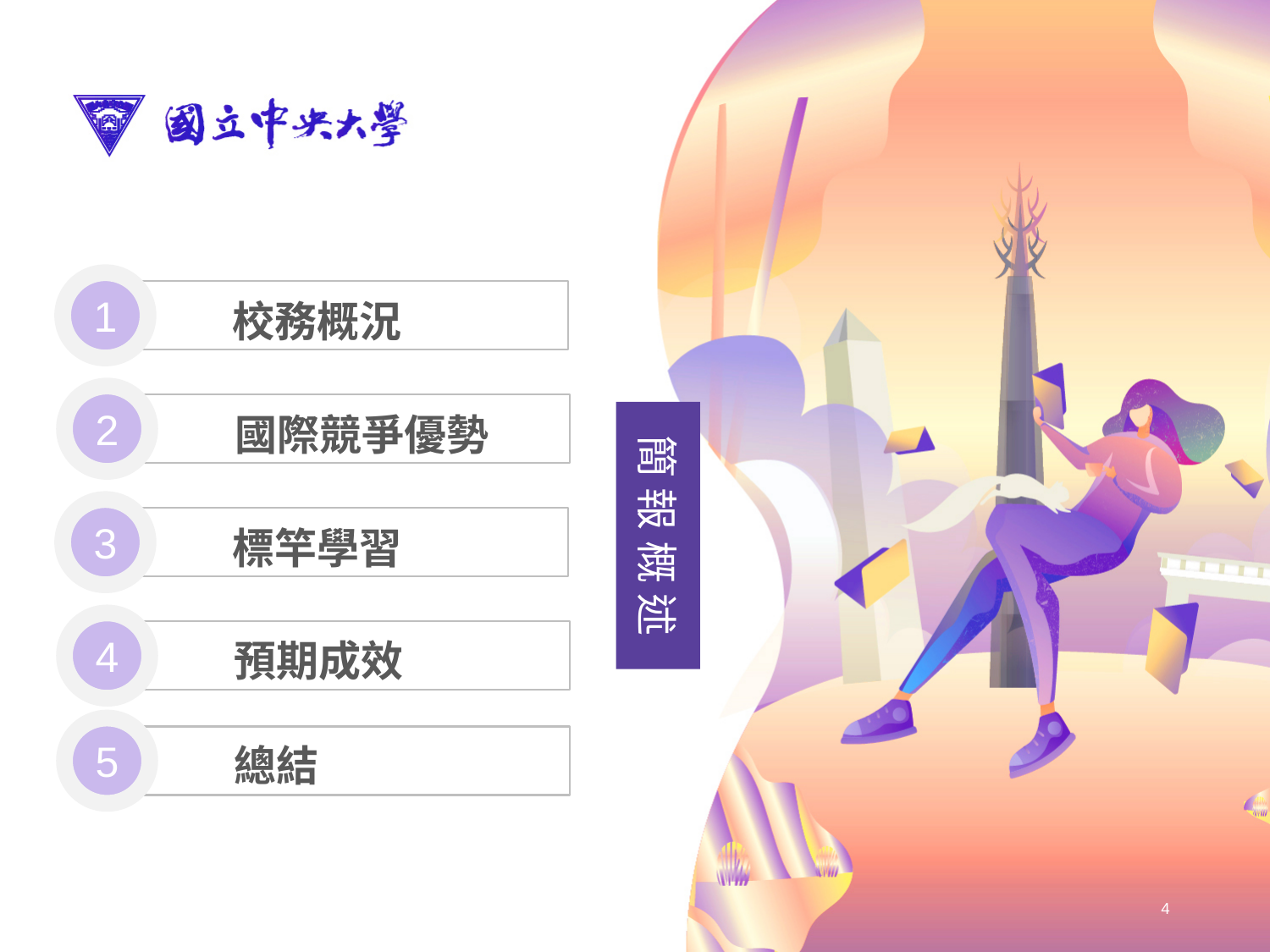

1

校務概況
2

國際競爭優勢
3

標竿學習
4

預期成效
5

總結
簡報概述
4